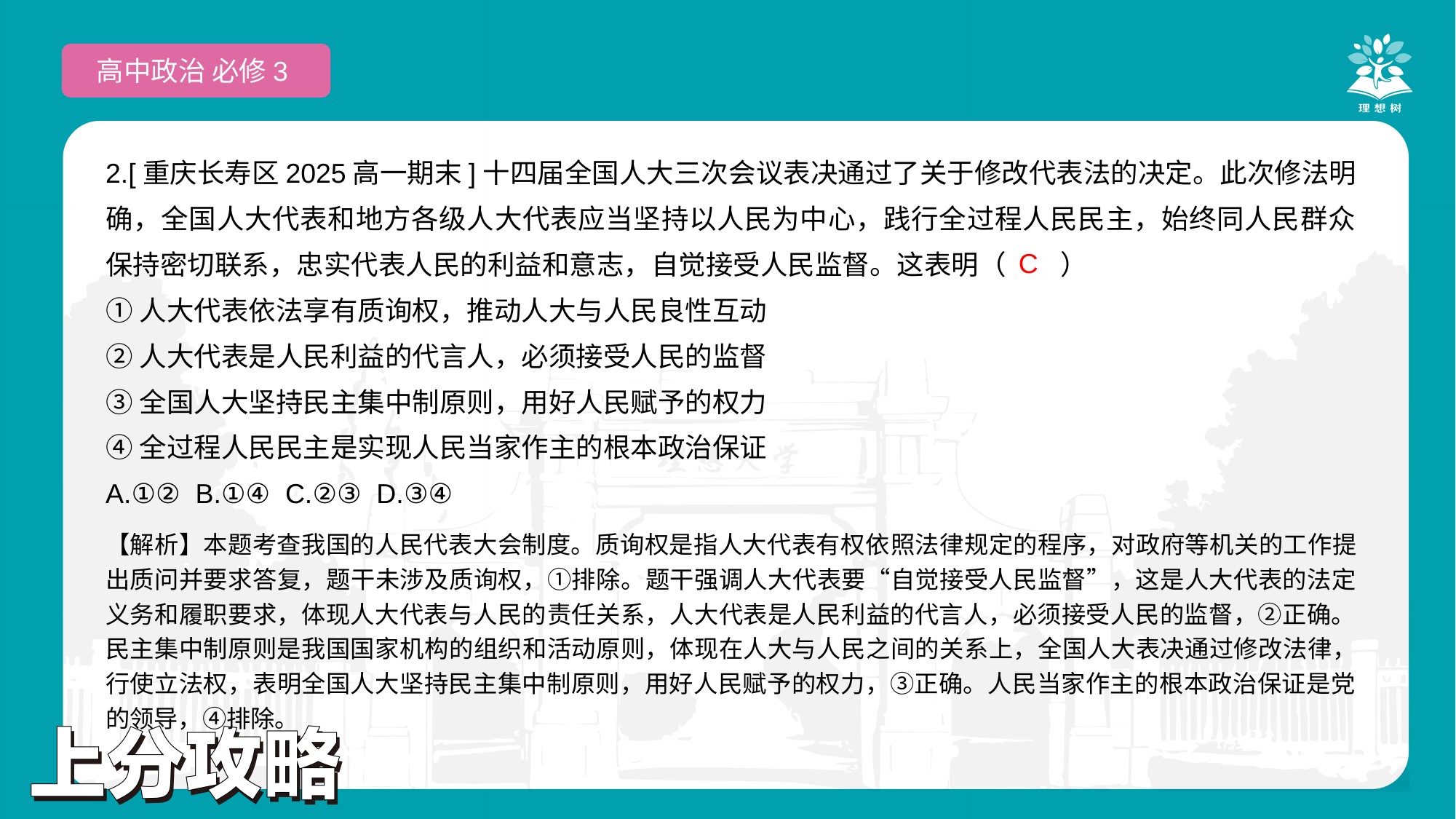

高中政治 必修3
2.[重庆长寿区2025高一期末]十四届全国人大三次会议表决通过了关于修改代表法的决定。此次修法明确，全国人大代表和地方各级人大代表应当坚持以人民为中心，践行全过程人民民主，始终同人民群众保持密切联系，忠实代表人民的利益和意志，自觉接受人民监督。这表明（　　）
①人大代表依法享有质询权，推动人大与人民良性互动
②人大代表是人民利益的代言人，必须接受人民的监督
③全国人大坚持民主集中制原则，用好人民赋予的权力
④全过程人民民主是实现人民当家作主的根本政治保证
A.①②  B.①④  C.②③  D.③④
 C
【解析】本题考查我国的人民代表大会制度。质询权是指人大代表有权依照法律规定的程序，对政府等机关的工作提出质问并要求答复，题干未涉及质询权，①排除。题干强调人大代表要“自觉接受人民监督”，这是人大代表的法定义务和履职要求，体现人大代表与人民的责任关系，人大代表是人民利益的代言人，必须接受人民的监督，②正确。民主集中制原则是我国国家机构的组织和活动原则，体现在人大与人民之间的关系上，全国人大表决通过修改法律，行使立法权，表明全国人大坚持民主集中制原则，用好人民赋予的权力，③正确。人民当家作主的根本政治保证是党的领导，④排除。